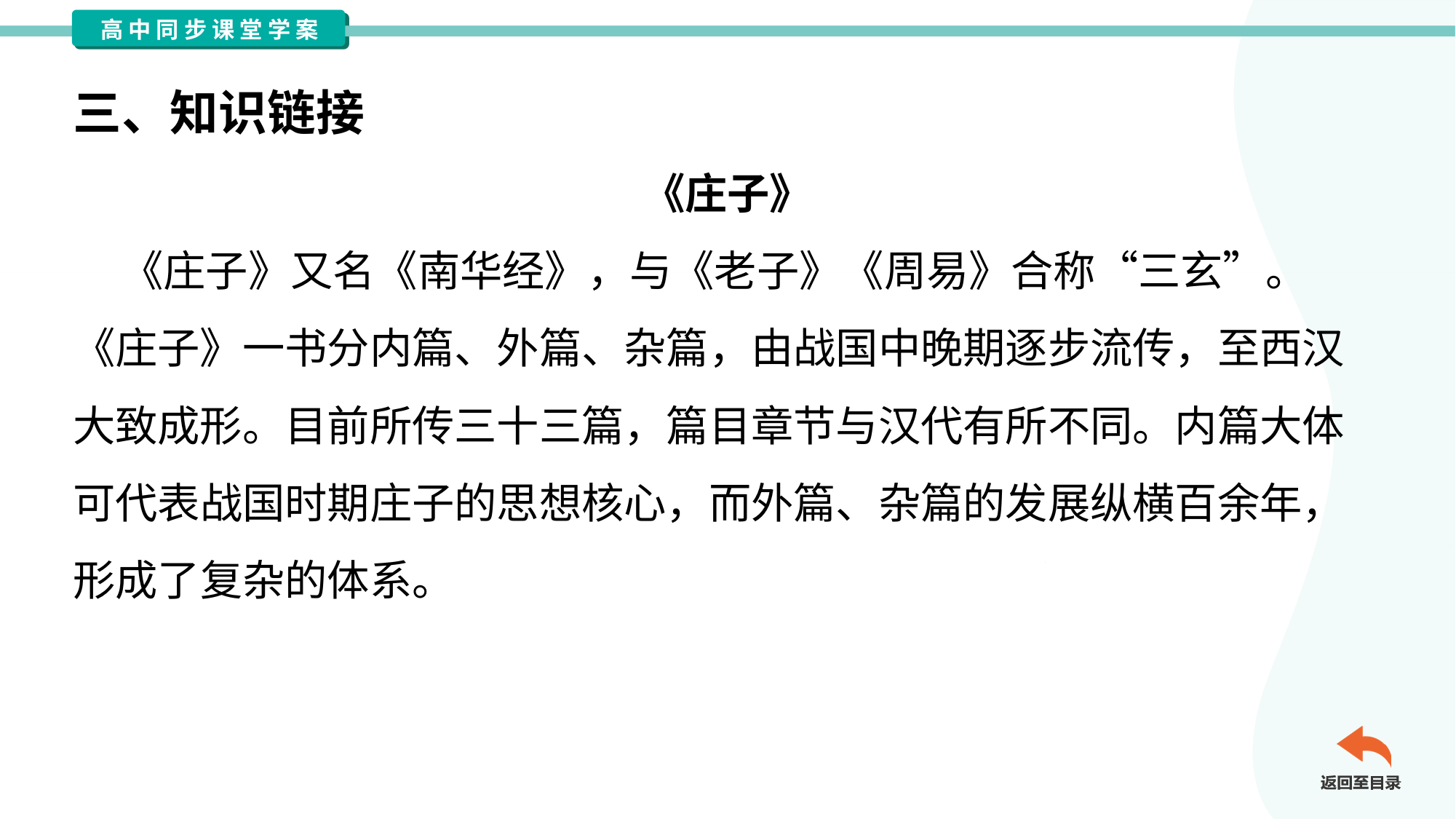

三、知识链接
《庄子》
    《庄子》又名《南华经》，与《老子》《周易》合称“三玄”。
《庄子》一书分内篇、外篇、杂篇，由战国中晚期逐步流传，至西汉
大致成形。目前所传三十三篇，篇目章节与汉代有所不同。内篇大体
可代表战国时期庄子的思想核心，而外篇、杂篇的发展纵横百余年，
形成了复杂的体系。